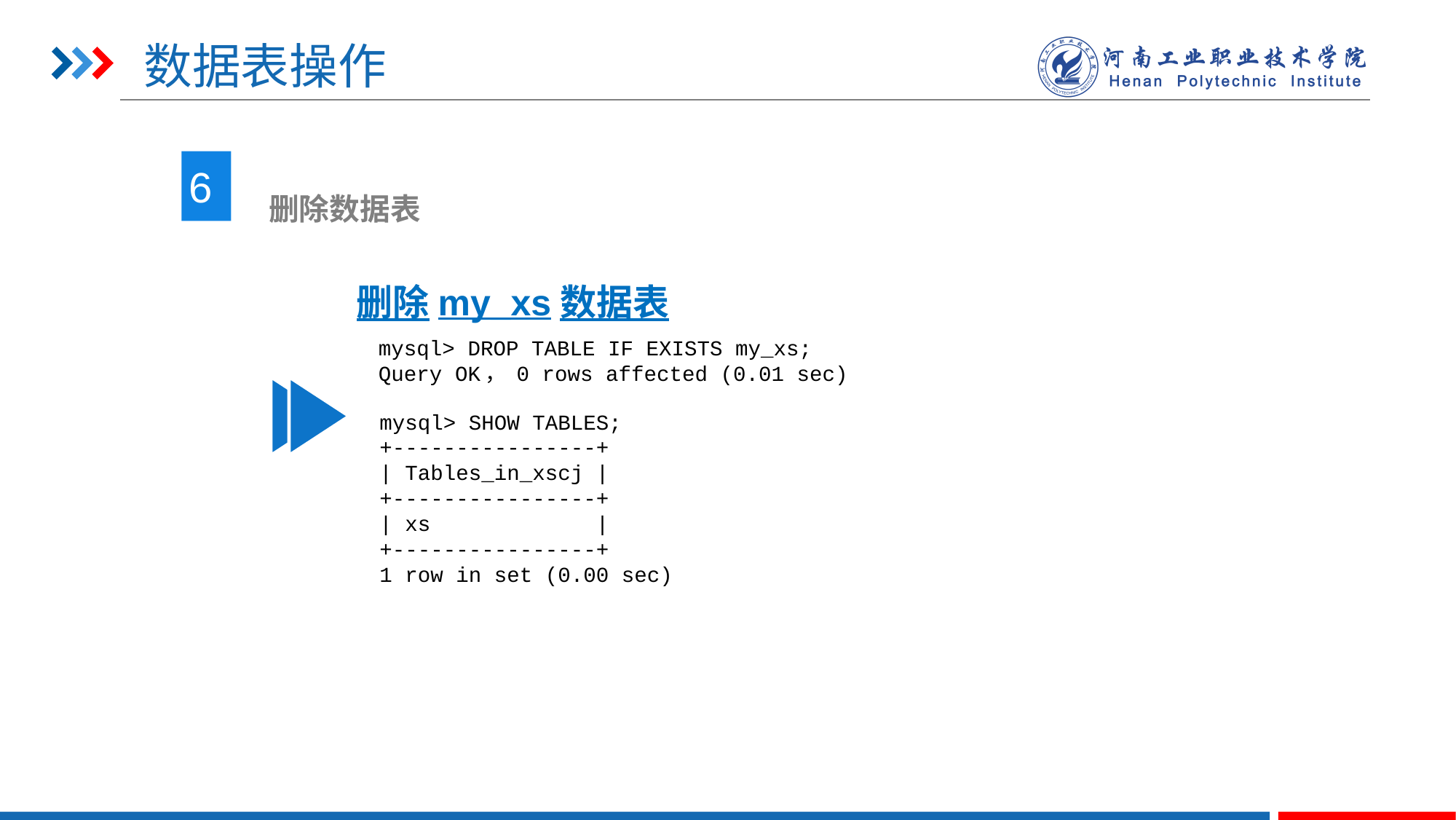

# 数据表操作

6
  删除数据表
删除my_xs数据表
mysql> DROP TABLE IF EXISTS my_xs;
Query OK， 0 rows affected (0.01 sec)
mysql> SHOW TABLES;
+----------------+
| Tables_in_xscj |
+----------------+
| xs             |
+----------------+
1 row in set (0.00 sec)